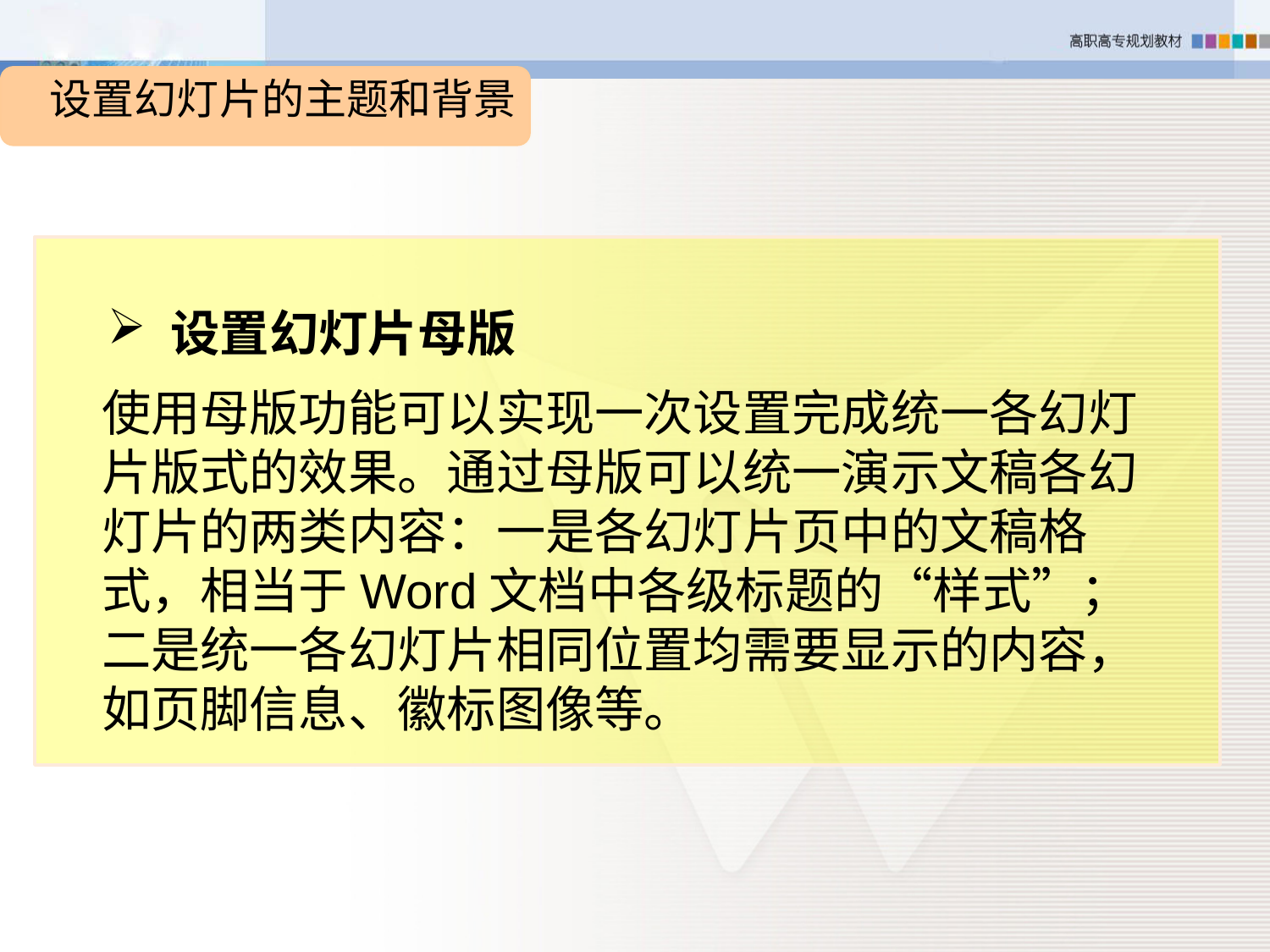

设置幻灯片的主题和背景

设置幻灯片母版
使用母版功能可以实现一次设置完成统一各幻灯片版式的效果。通过母版可以统一演示文稿各幻灯片的两类内容：一是各幻灯片页中的文稿格式，相当于Word文档中各级标题的“样式”；二是统一各幻灯片相同位置均需要显示的内容，如页脚信息、徽标图像等。